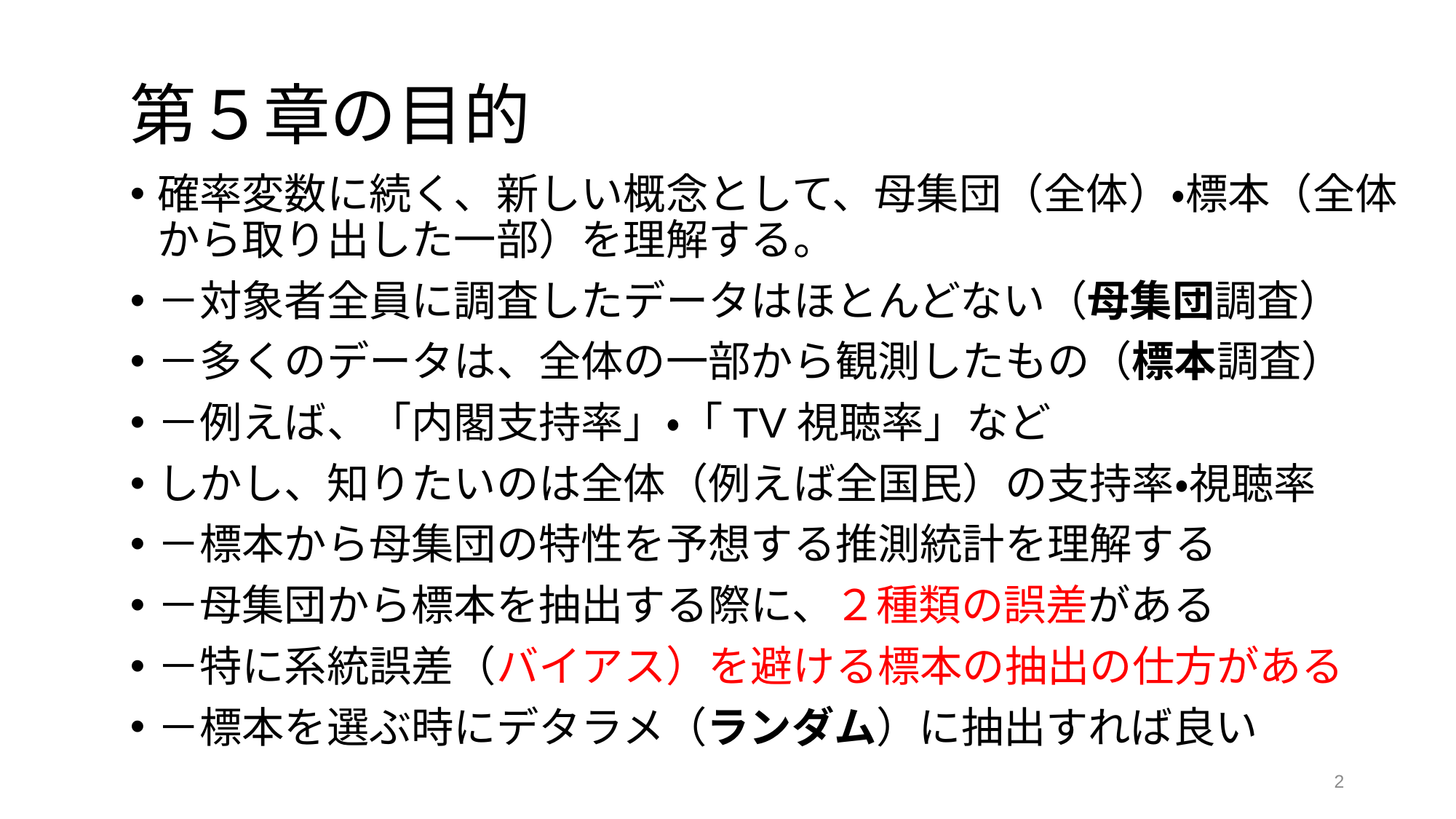

# 第５章の目的
確率変数に続く、新しい概念として、母集団（全体）・標本（全体から取り出した一部）を理解する。
－対象者全員に調査したデータはほとんどない（母集団調査）
－多くのデータは、全体の一部から観測したもの（標本調査）
－例えば、「内閣支持率」・「TV視聴率」など
しかし、知りたいのは全体（例えば全国民）の支持率・視聴率
－標本から母集団の特性を予想する推測統計を理解する
－母集団から標本を抽出する際に、２種類の誤差がある
－特に系統誤差（バイアス）を避ける標本の抽出の仕方がある
－標本を選ぶ時にデタラメ（ランダム）に抽出すれば良い
2